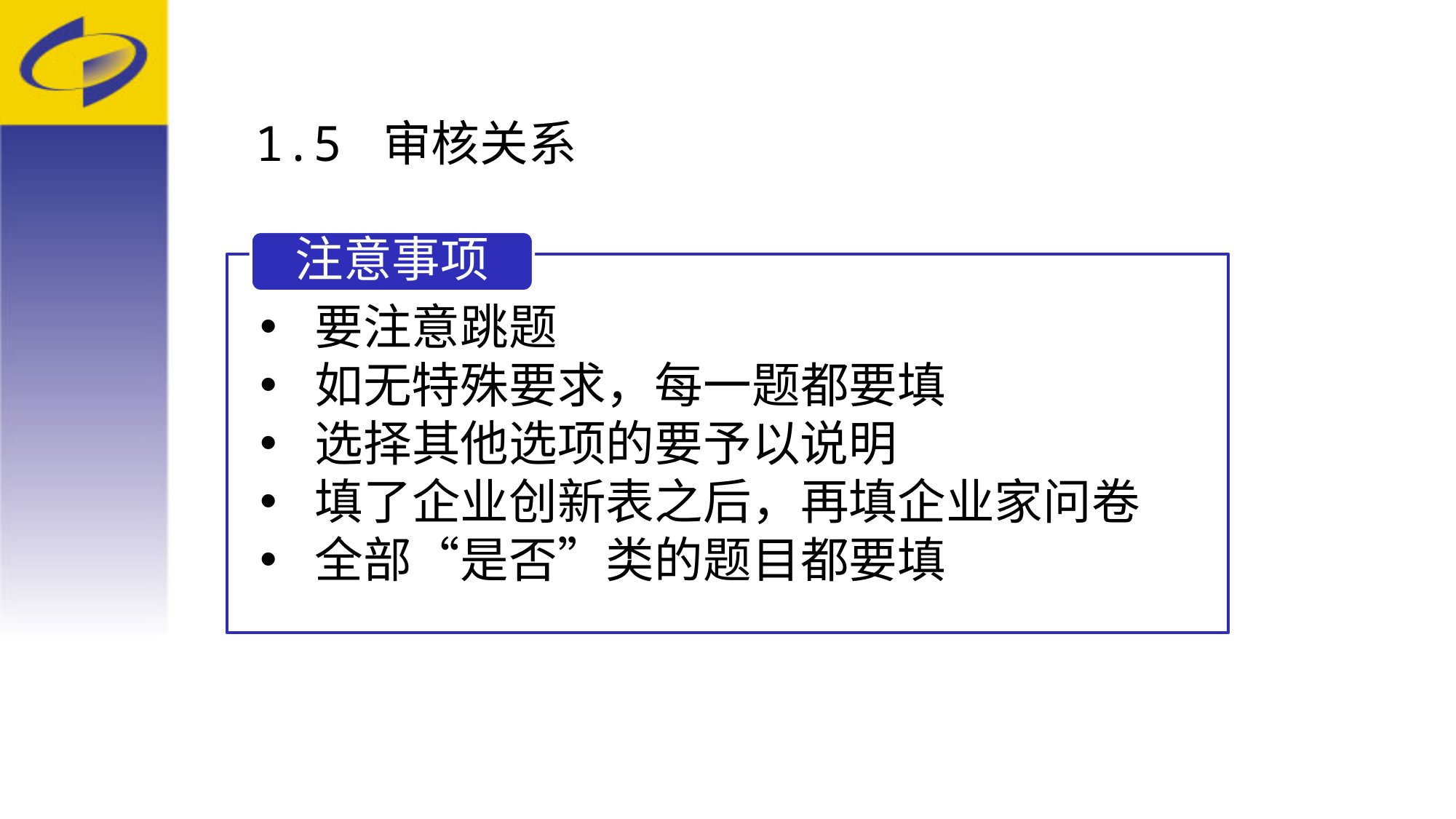

1.5 审核关系
注意事项
要注意跳题
如无特殊要求，每一题都要填
选择其他选项的要予以说明
填了企业创新表之后，再填企业家问卷
全部“是否”类的题目都要填